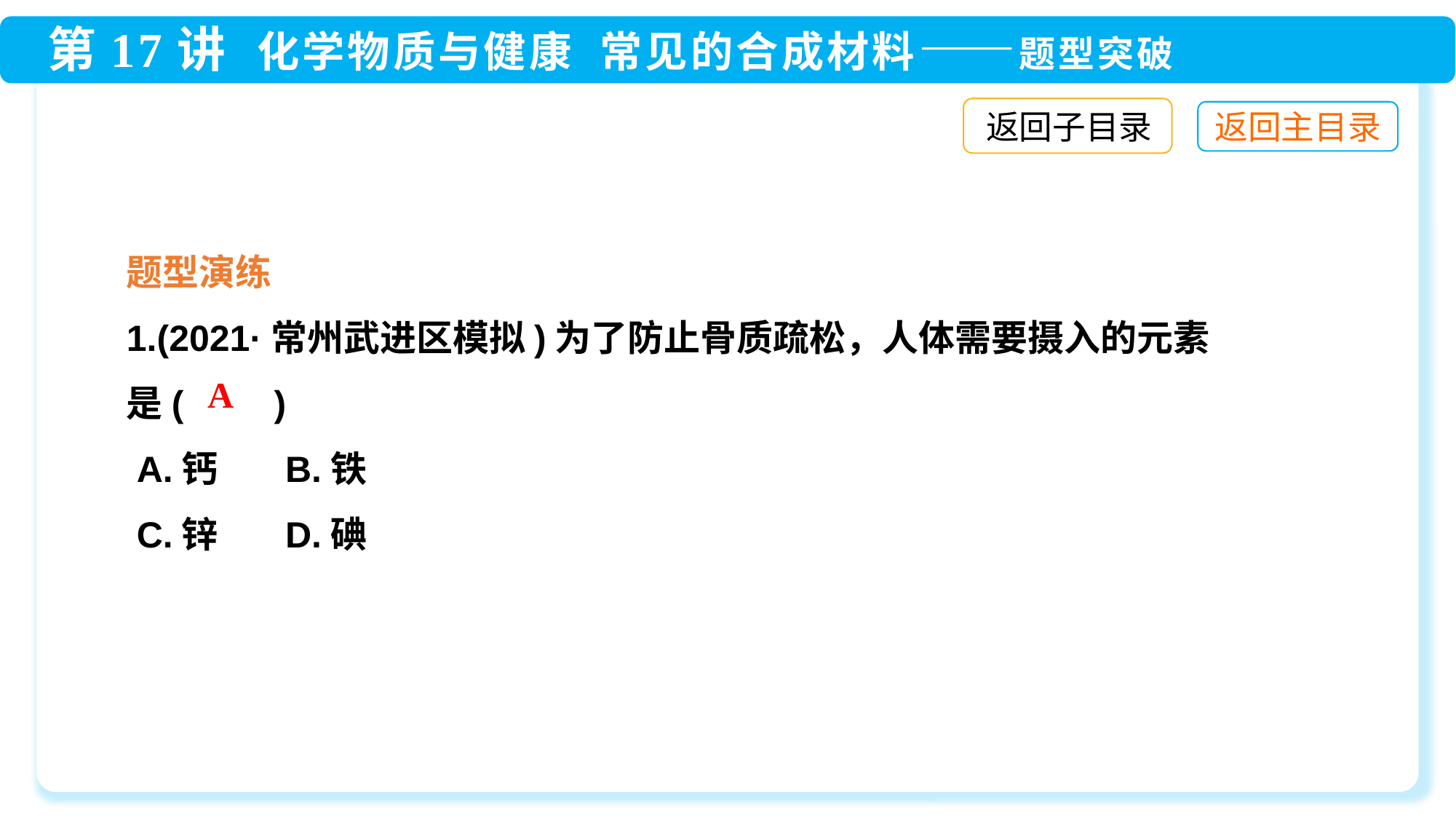

返回子目录
题型演练
1.(2021·常州武进区模拟)为了防止骨质疏松，人体需要摄入的元素是(　　)
 A.钙	     B.铁
 C.锌	     D.碘
A